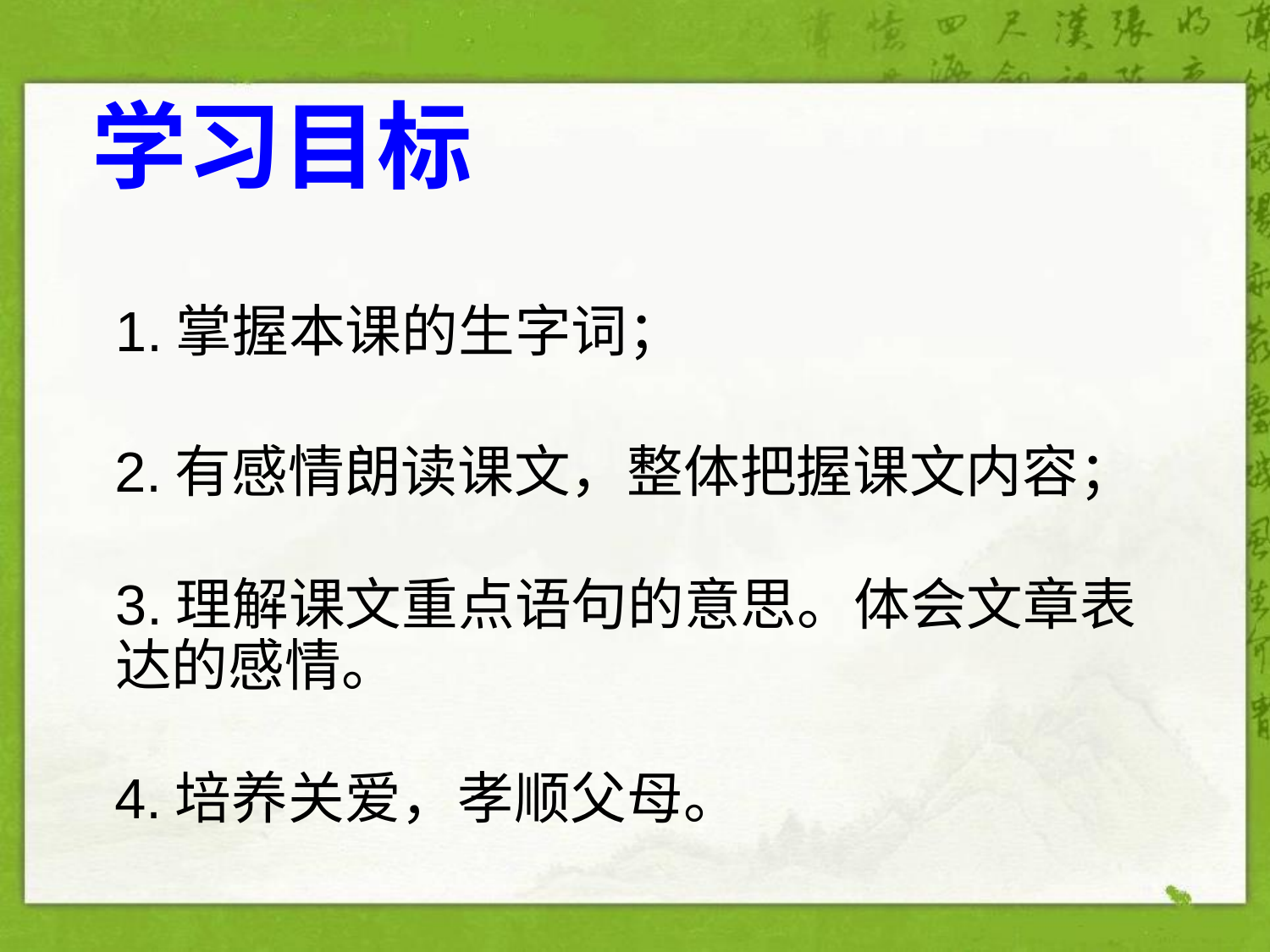

# 学习目标
1.掌握本课的生字词；
   2.有感情朗读课文，整体把握课文内容；
3.理解课文重点语句的意思。体会文章表达的感情。
   4.培养关爱，孝顺父母。